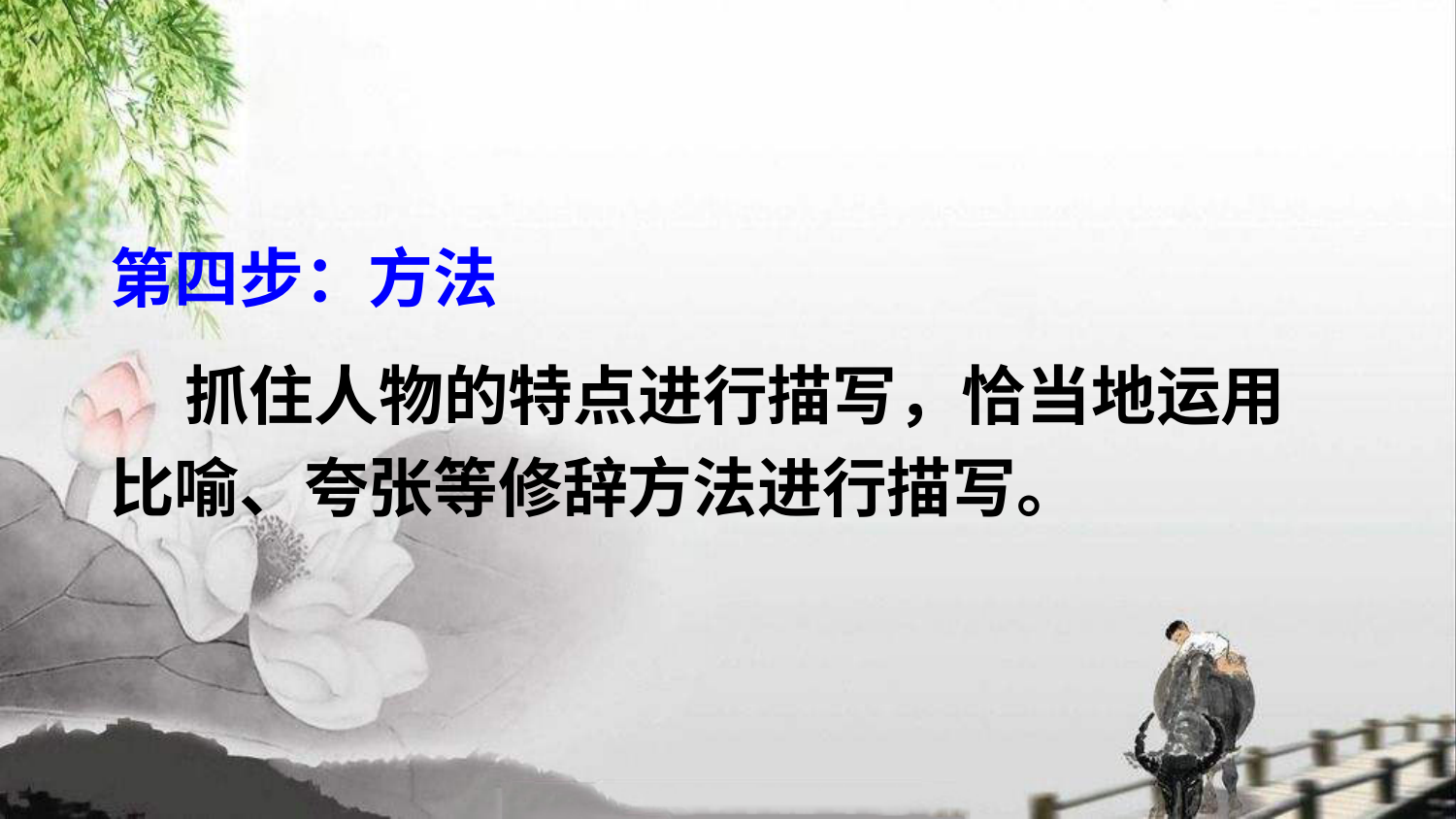

第四步：方法
    抓住人物的特点进行描写，恰当地运用比喻、夸张等修辞方法进行描写。